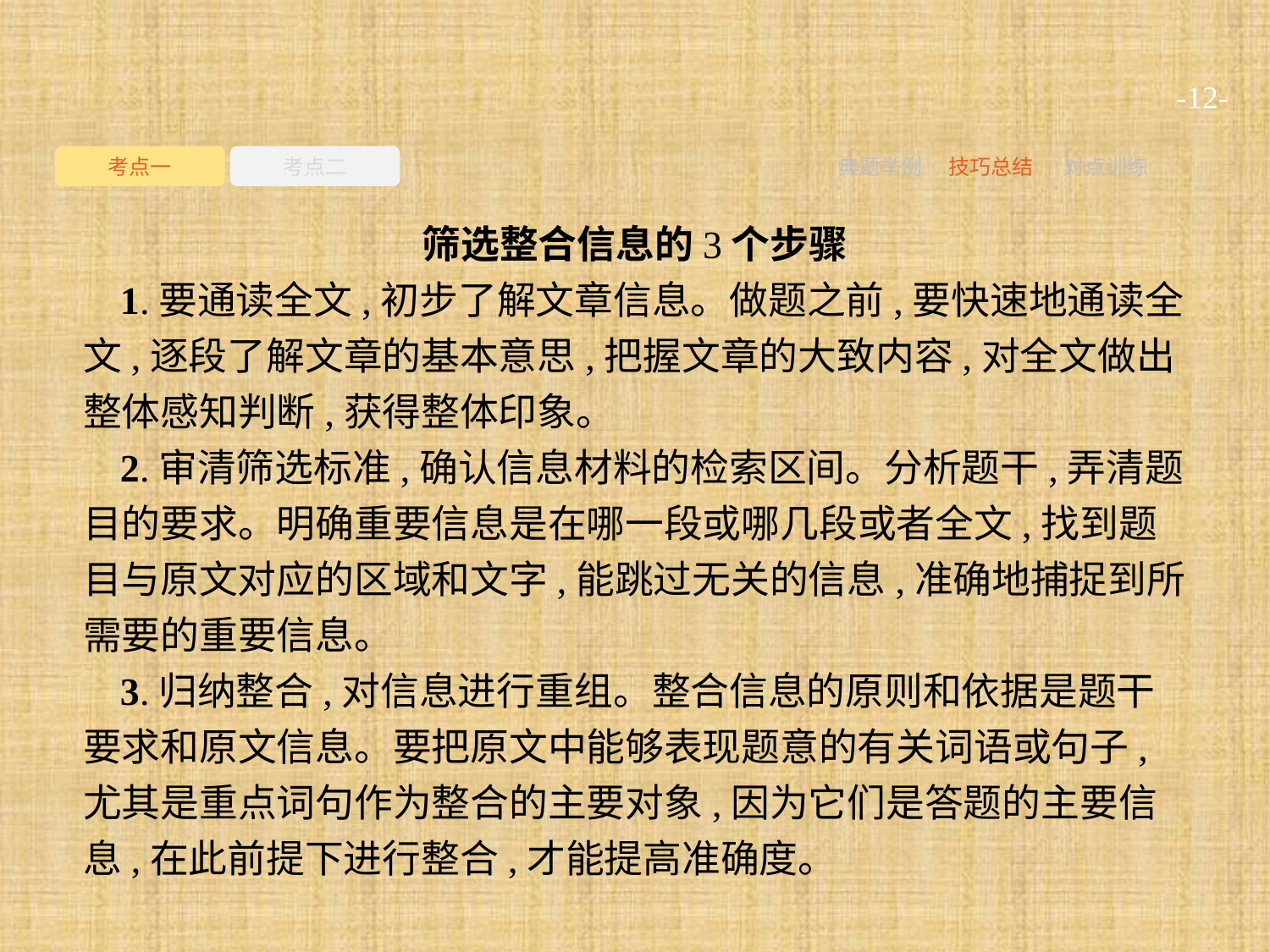

-12-
考点一
考点二
典题举例
技巧总结
对点训练
筛选整合信息的3个步骤
1.要通读全文,初步了解文章信息。做题之前,要快速地通读全文,逐段了解文章的基本意思,把握文章的大致内容,对全文做出整体感知判断,获得整体印象。
2.审清筛选标准,确认信息材料的检索区间。分析题干,弄清题目的要求。明确重要信息是在哪一段或哪几段或者全文,找到题目与原文对应的区域和文字,能跳过无关的信息,准确地捕捉到所需要的重要信息。
3.归纳整合,对信息进行重组。整合信息的原则和依据是题干要求和原文信息。要把原文中能够表现题意的有关词语或句子,尤其是重点词句作为整合的主要对象,因为它们是答题的主要信息,在此前提下进行整合,才能提高准确度。